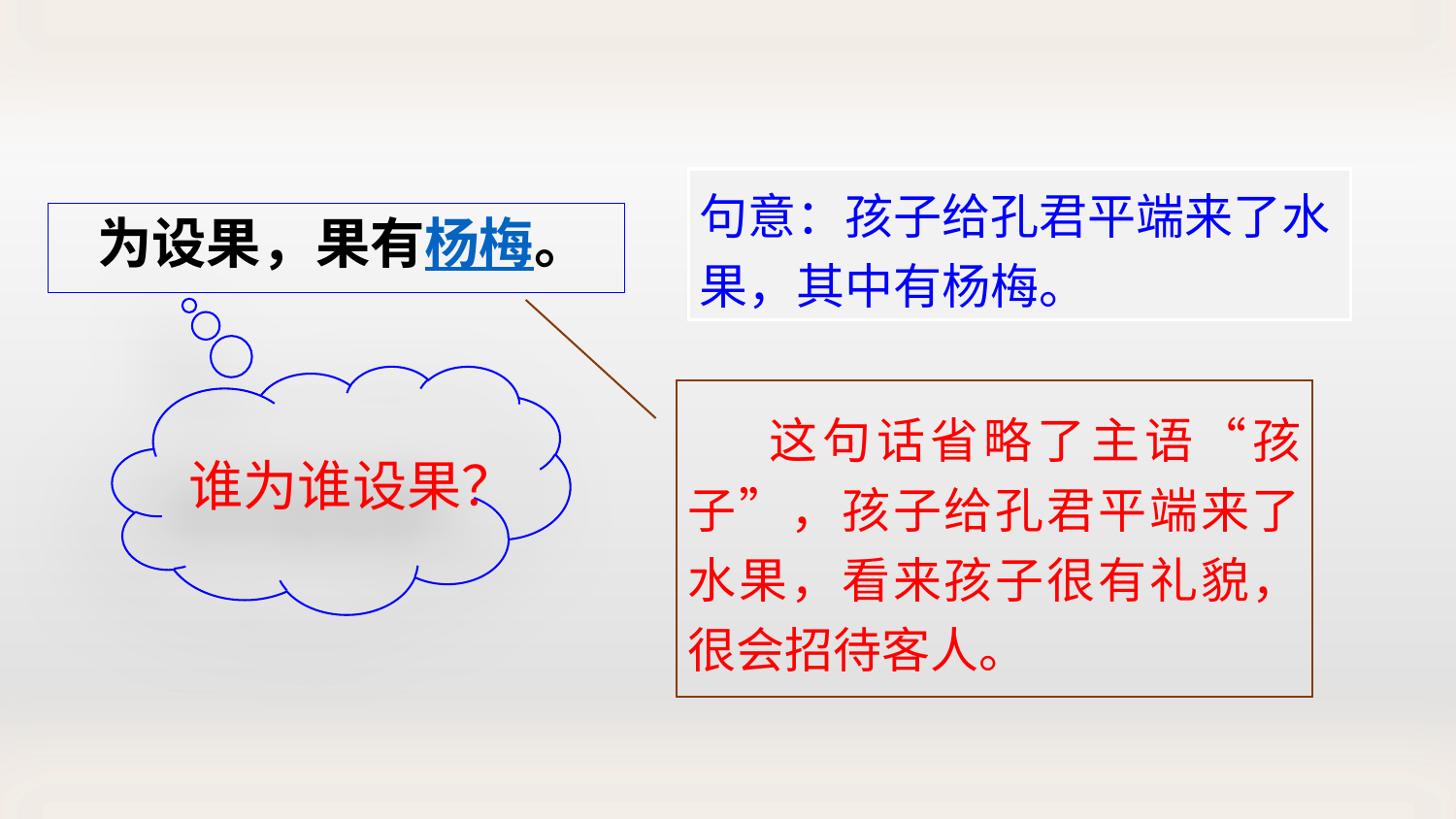

句意：孩子给孔君平端来了水果，其中有杨梅。
  为设果，果有杨梅。
谁为谁设果？
    这句话省略了主语“孩子”，孩子给孔君平端来了水果，看来孩子很有礼貌，很会招待客人。